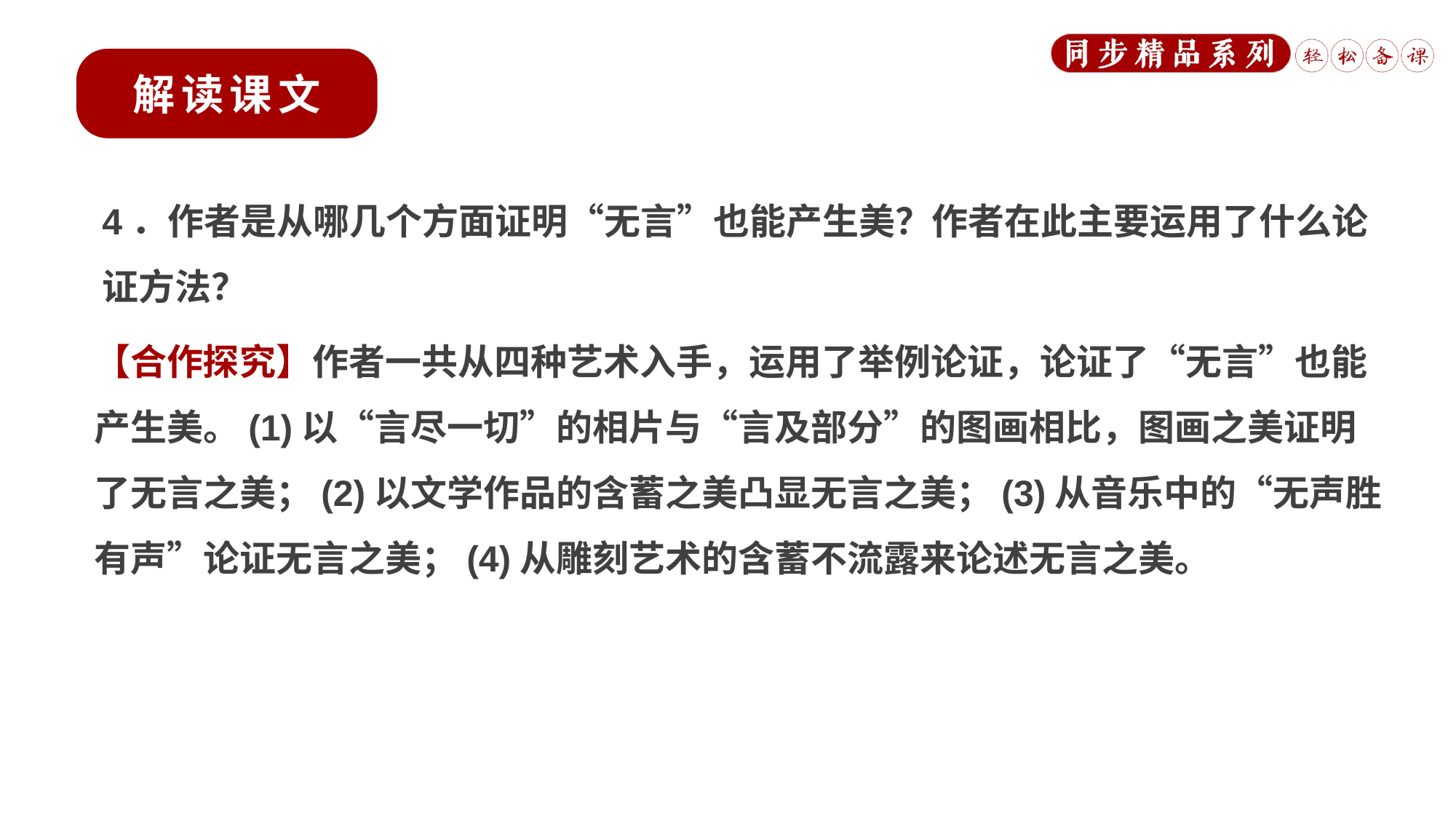

4．作者是从哪几个方面证明“无言”也能产生美？作者在此主要运用了什么论证方法？
【合作探究】作者一共从四种艺术入手，运用了举例论证，论证了“无言”也能产生美。(1)以“言尽一切”的相片与“言及部分”的图画相比，图画之美证明了无言之美；(2)以文学作品的含蓄之美凸显无言之美；(3)从音乐中的“无声胜有声”论证无言之美；(4)从雕刻艺术的含蓄不流露来论述无言之美。